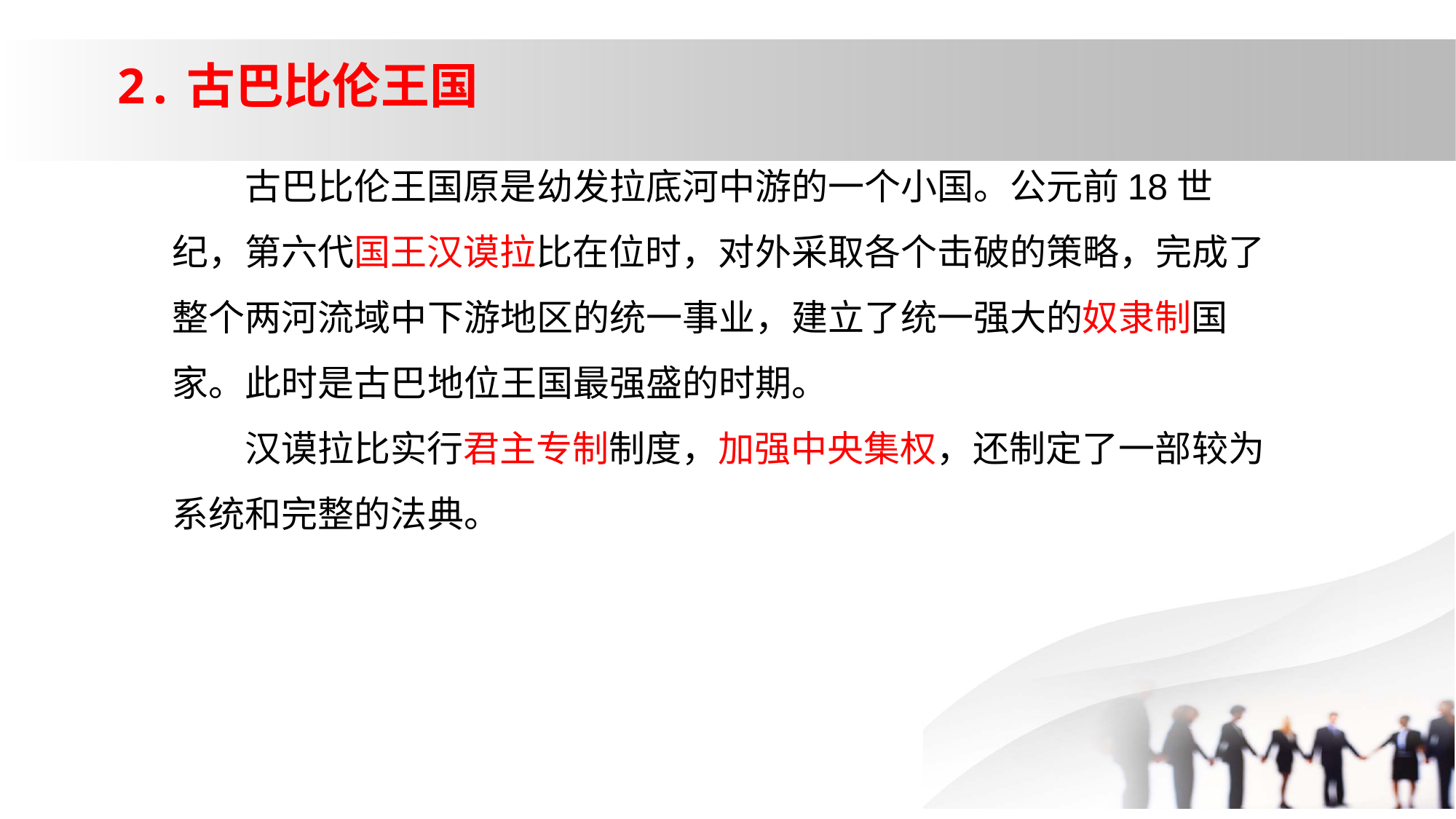

2.古巴比伦王国
古巴比伦王国原是幼发拉底河中游的一个小国。公元前18世纪，第六代国王汉谟拉比在位时，对外采取各个击破的策略，完成了整个两河流域中下游地区的统一事业，建立了统一强大的奴隶制国家。此时是古巴地位王国最强盛的时期。
汉谟拉比实行君主专制制度，加强中央集权，还制定了一部较为系统和完整的法典。